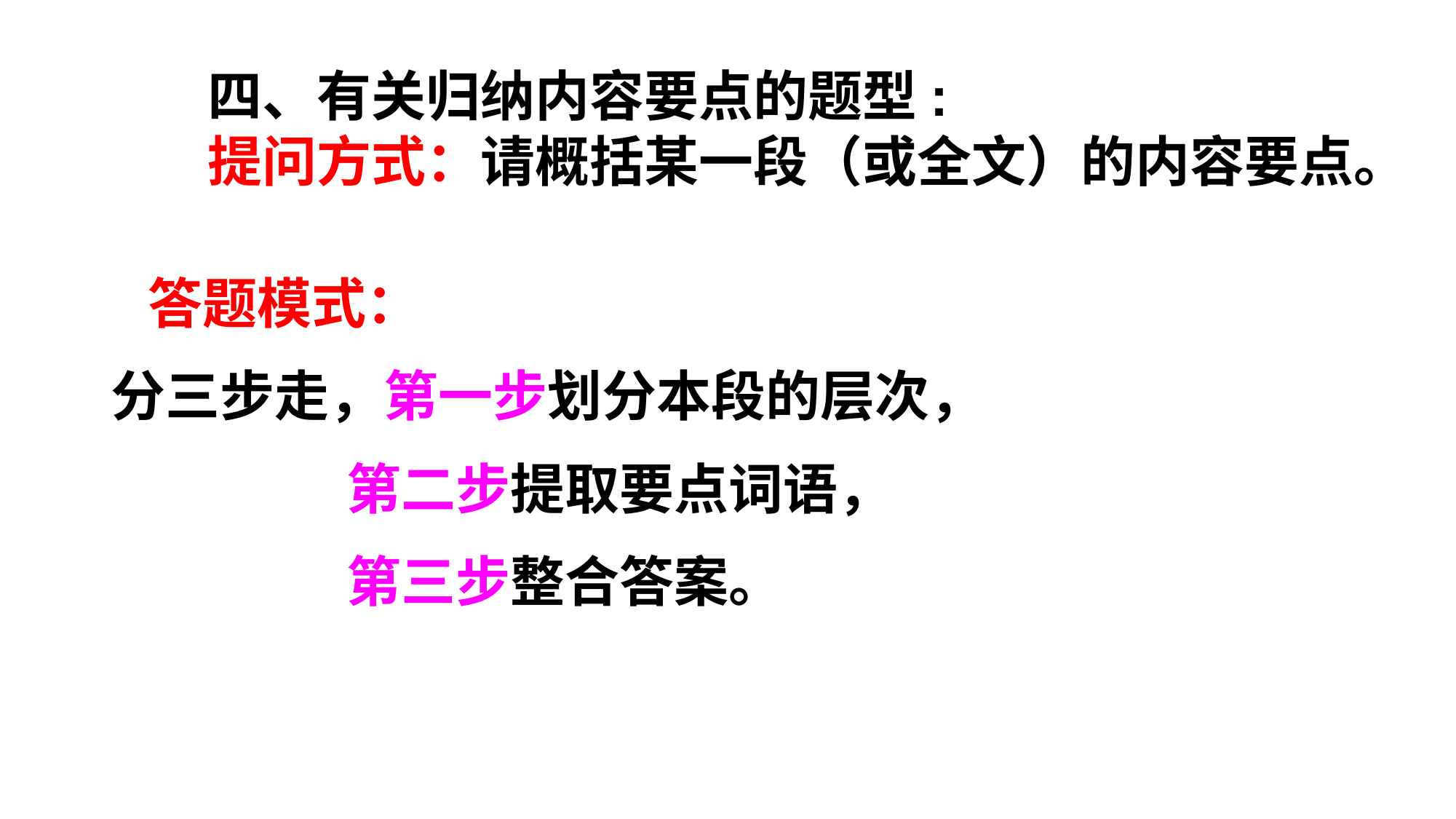

四、有关归纳内容要点的题型:
　　提问方式：请概括某一段（或全文）的内容要点。
  答题模式：
分三步走，第一步划分本段的层次，
                  第二步提取要点词语，
                  第三步整合答案。